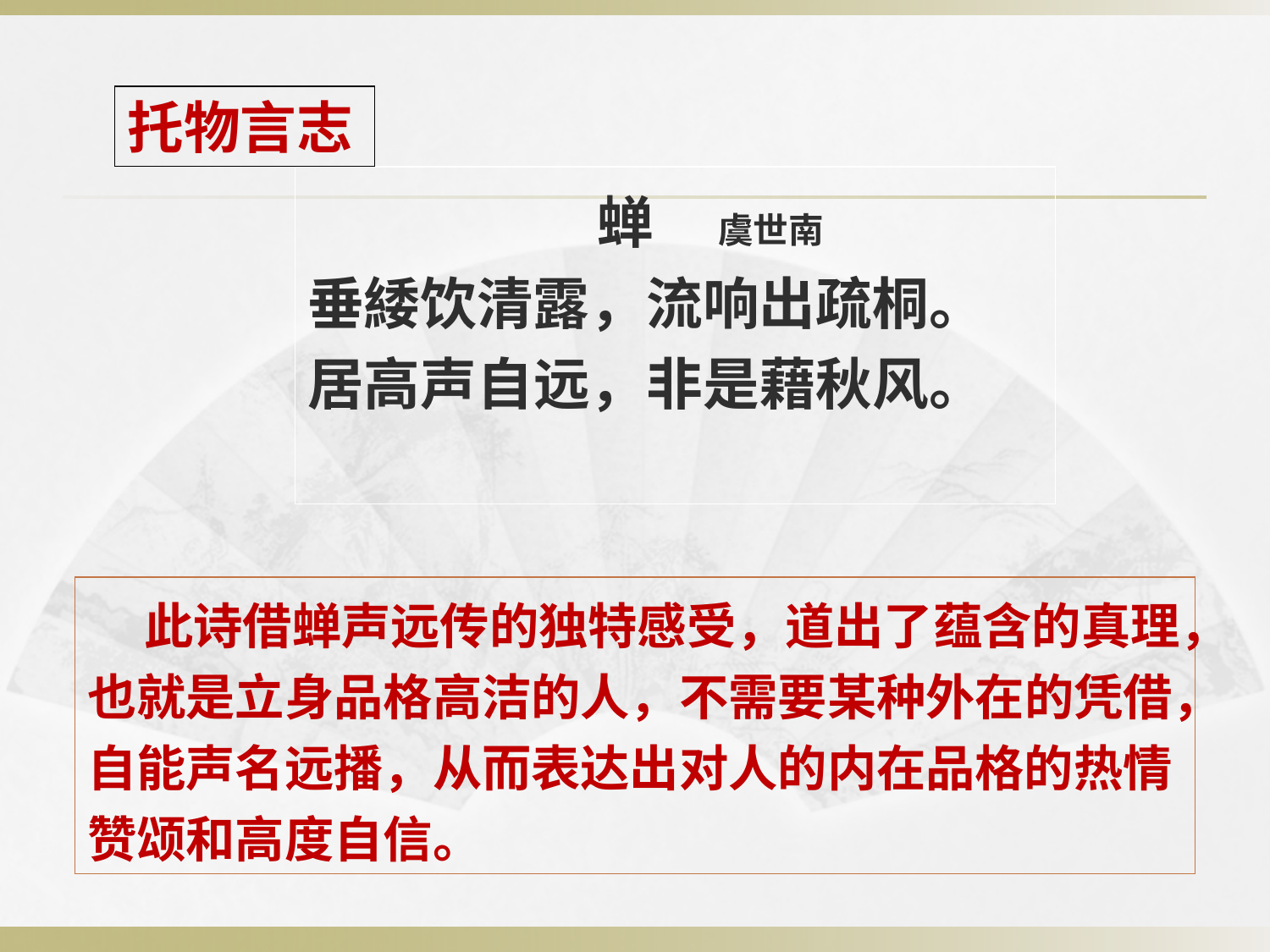

托物言志
                 　蝉     虞世南
垂緌饮清露，流响出疏桐。
居高声自远，非是藉秋风。

    此诗借蝉声远传的独特感受，道出了蕴含的真理，也就是立身品格高洁的人，不需要某种外在的凭借，自能声名远播，从而表达出对人的内在品格的热情赞颂和高度自信。